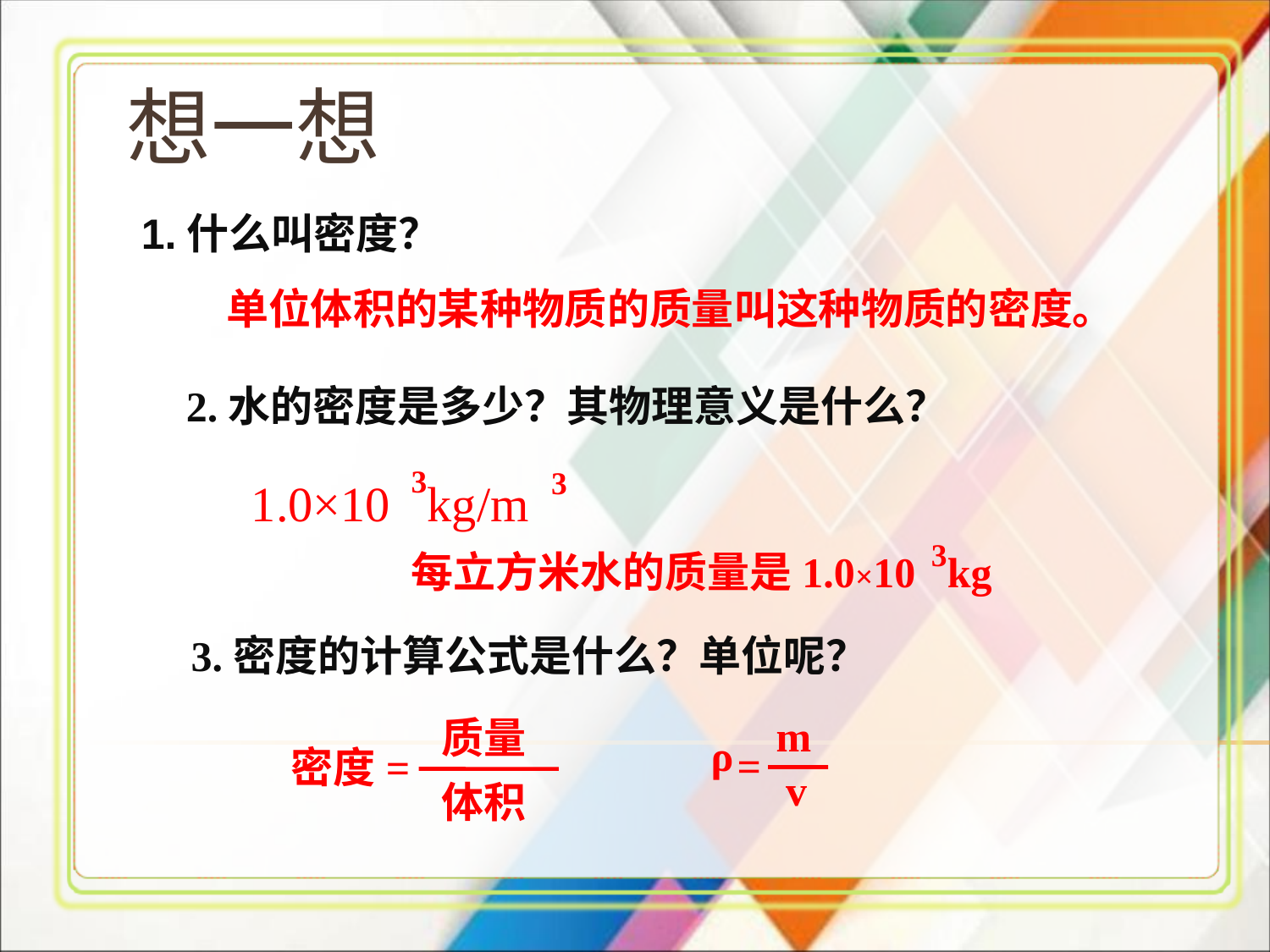

想一想
1.什么叫密度？
单位体积的某种物质的质量叫这种物质的密度。
2.水的密度是多少？其物理意义是什么？
3
3
1.0×10   kg/m
3
每立方米水的质量是1.0×10   kg
3.密度的计算公式是什么？单位呢？
m
ρ
=
v

质量
密度=
体积